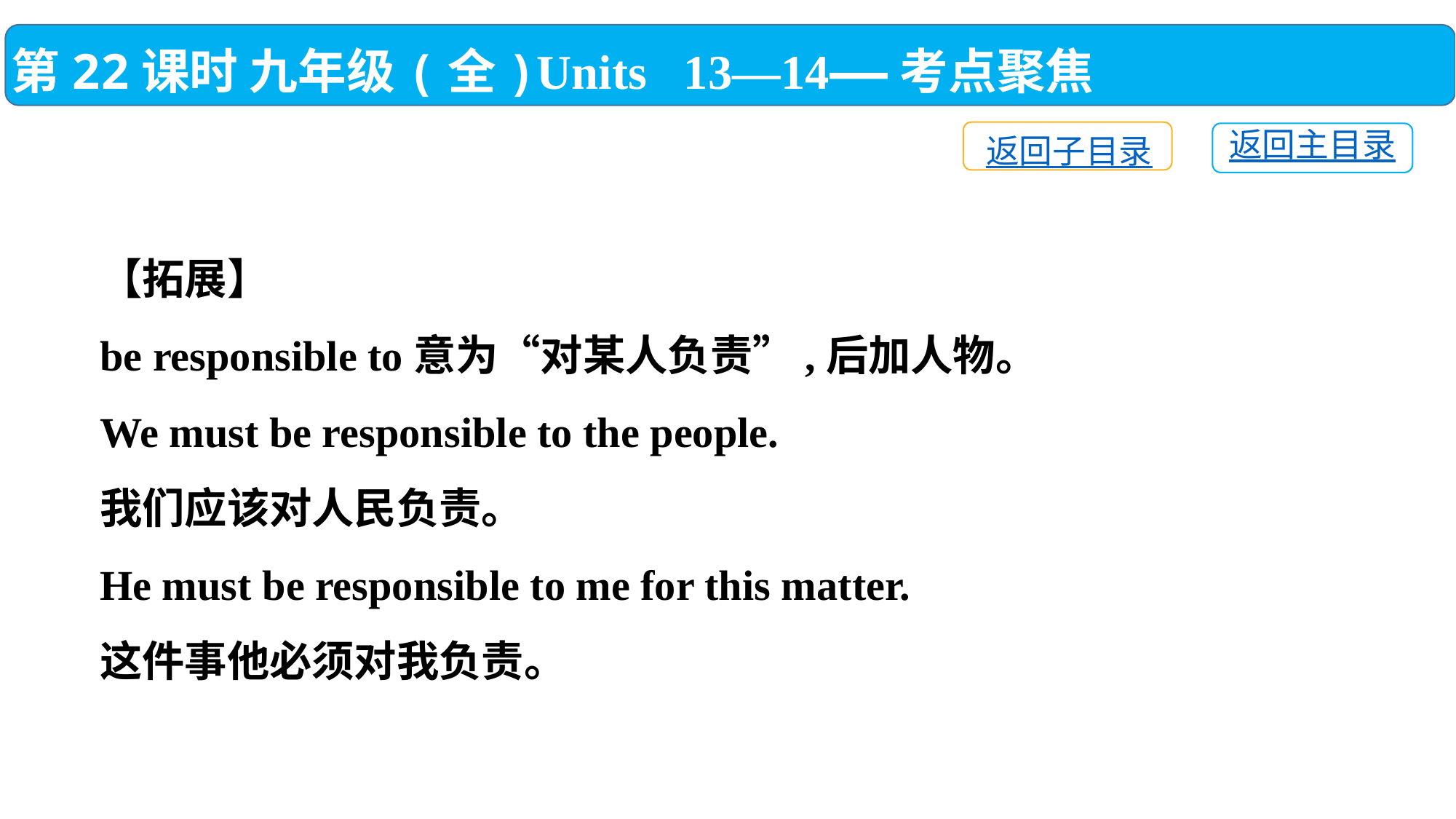

第22课时 九年级(全)Units   13—14——考点聚焦

返回子目录
返回主目录

【拓展】
be responsible to意为“对某人负责”,后加人物。
We must be responsible to the people.
我们应该对人民负责。
He must be responsible to me for this matter.
这件事他必须对我负责。